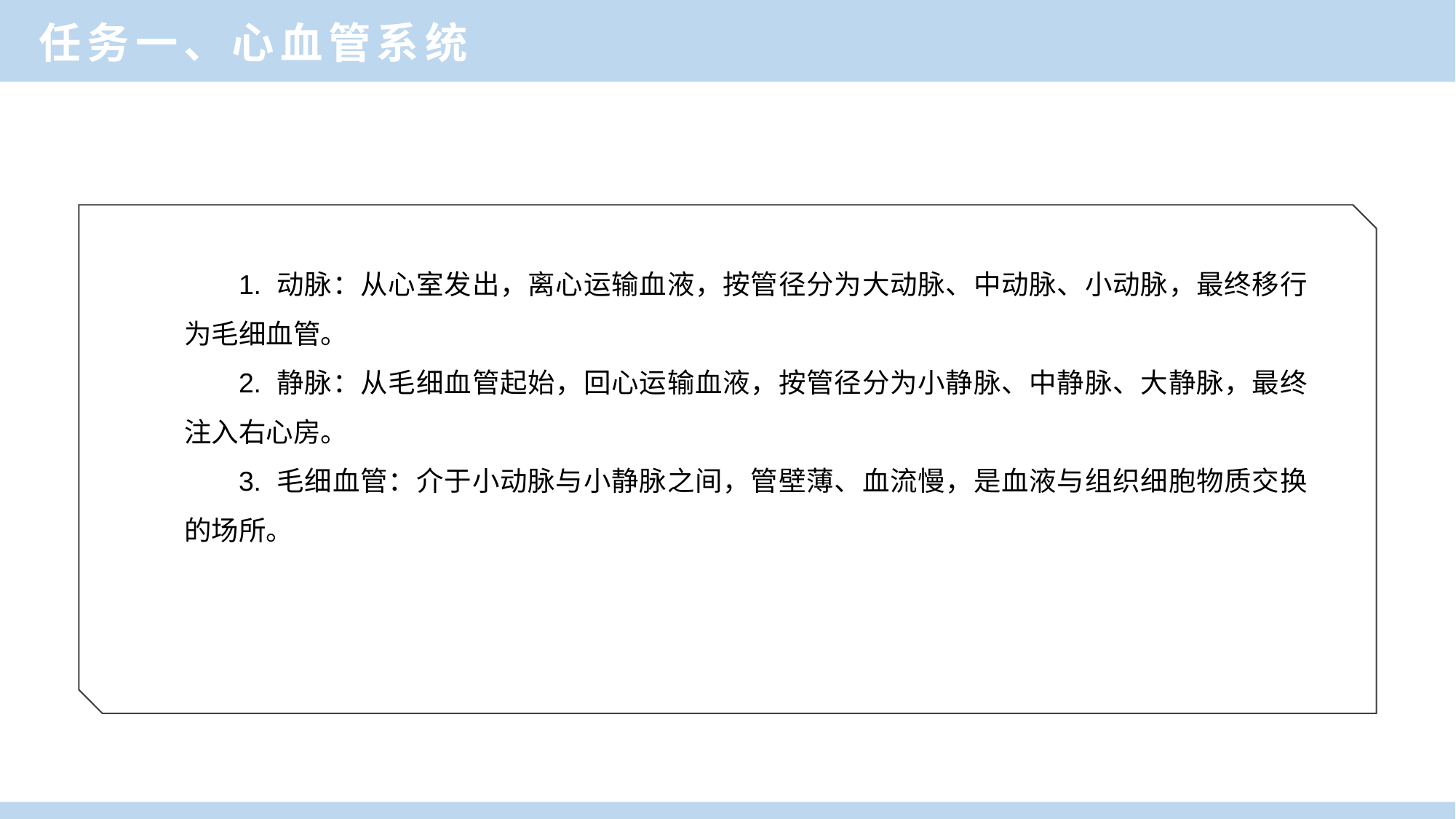

任务一、心血管系统

1. 动脉：从心室发出，离心运输血液，按管径分为大动脉、中动脉、小动脉，最终移行为毛细血管。
2. 静脉：从毛细血管起始，回心运输血液，按管径分为小静脉、中静脉、大静脉，最终注入右心房。
3. 毛细血管：介于小动脉与小静脉之间，管壁薄、血流慢，是血液与组织细胞物质交换的场所。